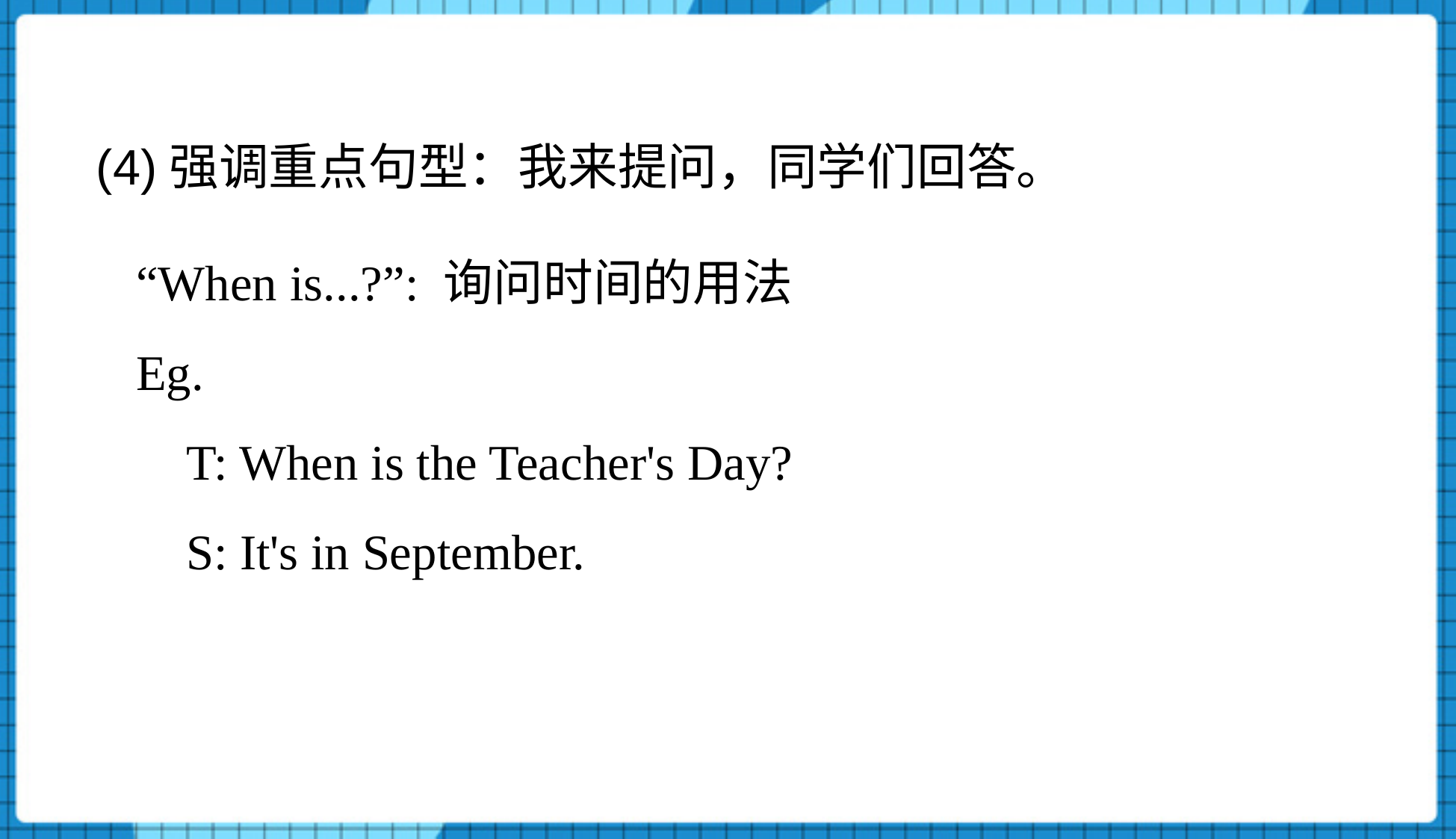

(4)强调重点句型：我来提问，同学们回答。
“When is...?”: 询问时间的用法
Eg.
    T: When is the Teacher's Day?
    S: It's in September.